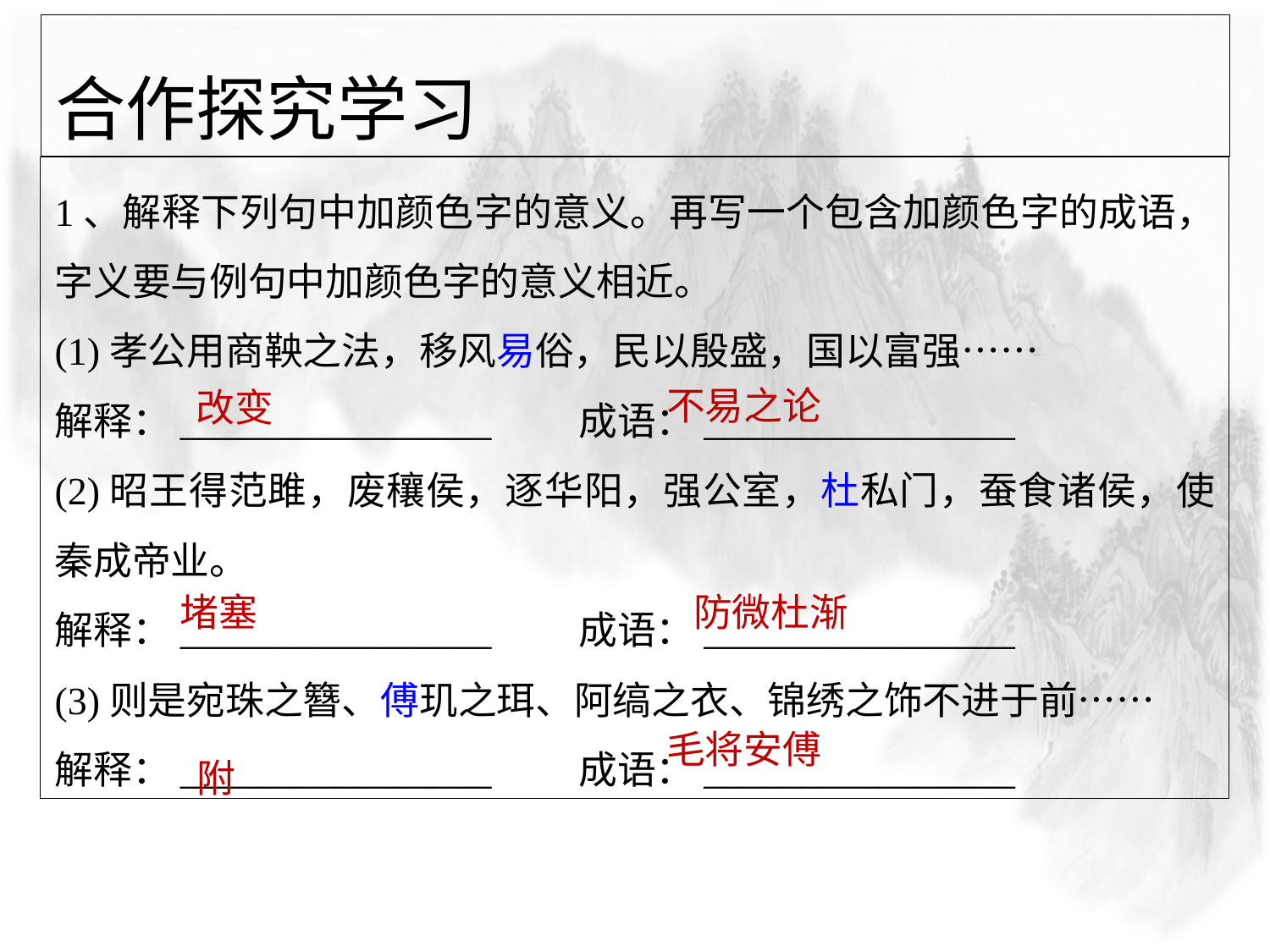

合作探究学习
1、解释下列句中加颜色字的意义。再写一个包含加颜色字的成语，字义要与例句中加颜色字的意义相近。
(1)孝公用商鞅之法，移风易俗，民以殷盛，国以富强……
解释：________________　　成语：________________
(2)昭王得范雎，废穰侯，逐华阳，强公室，杜私门，蚕食诸侯，使秦成帝业。
解释：________________　　成语：________________
(3)则是宛珠之簪、傅玑之珥、阿缟之衣、锦绣之饰不进于前……
解释：________________　　成语：________________
不易之论
改变
防微杜渐
堵塞
毛将安傅
附